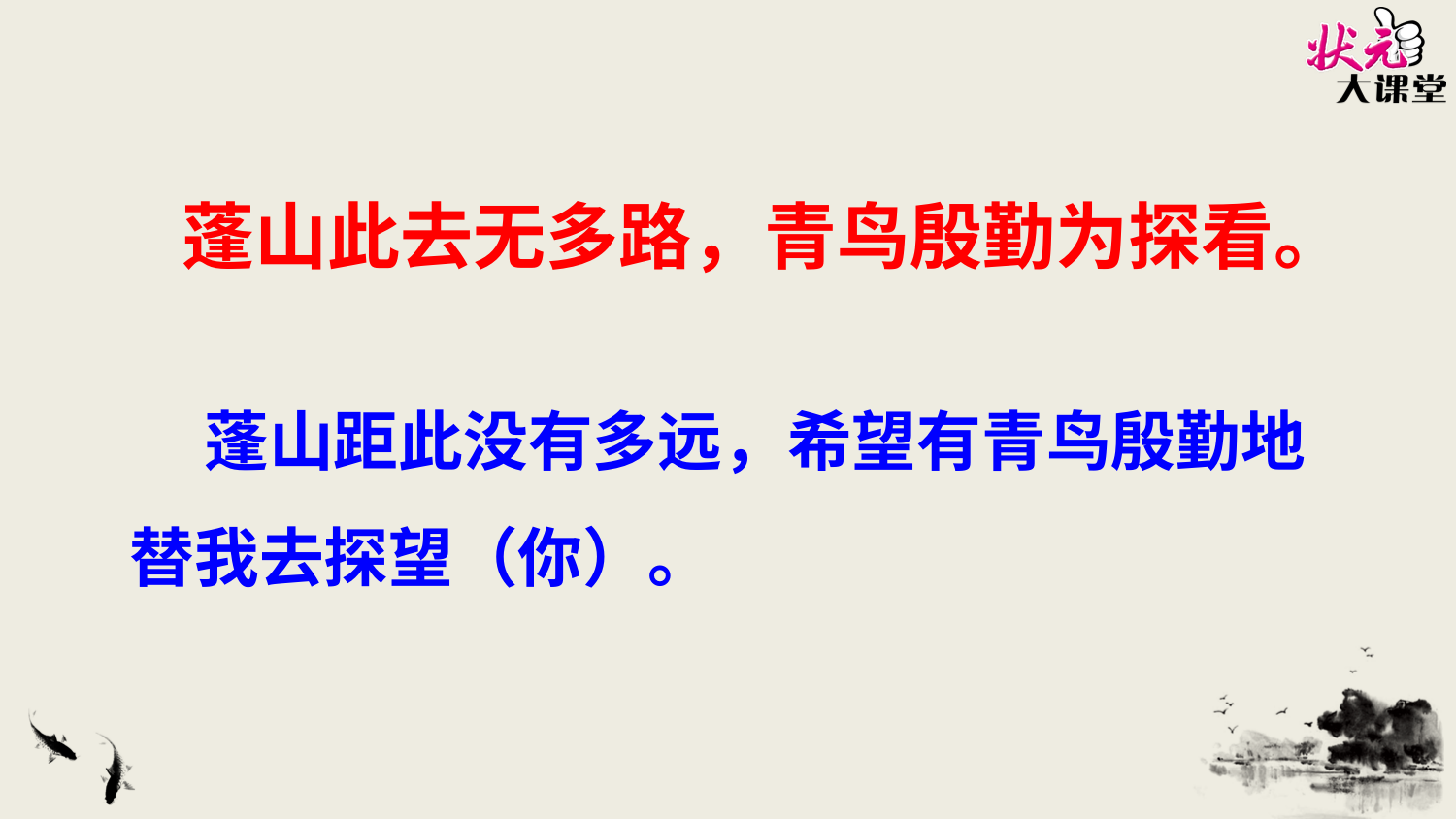

蓬山此去无多路，青鸟殷勤为探看。
    蓬山距此没有多远，希望有青鸟殷勤地替我去探望（你）。